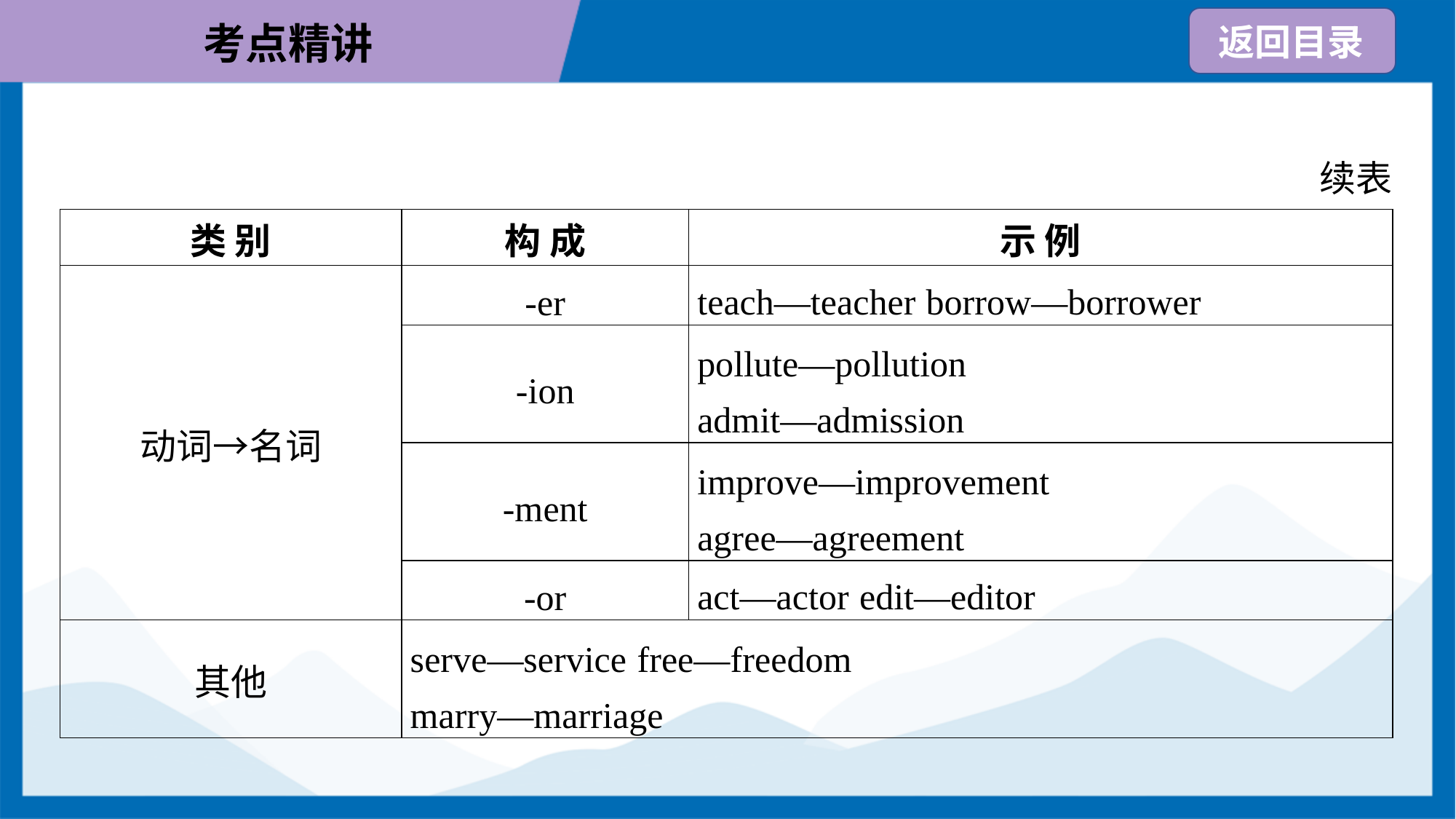

续表
| 类 别 | 构 成 | 示 例 |
| --- | --- | --- |
| 动词→名词 | -er | teach—teacher borrow—borrower |
|  | -ion | pollute—pollution admit—admission |
|  | -ment | improve—improvement agree—agreement |
|  | -or | act—actor edit—editor |
| 其他 | serve—service free—freedom marry—marriage |  |